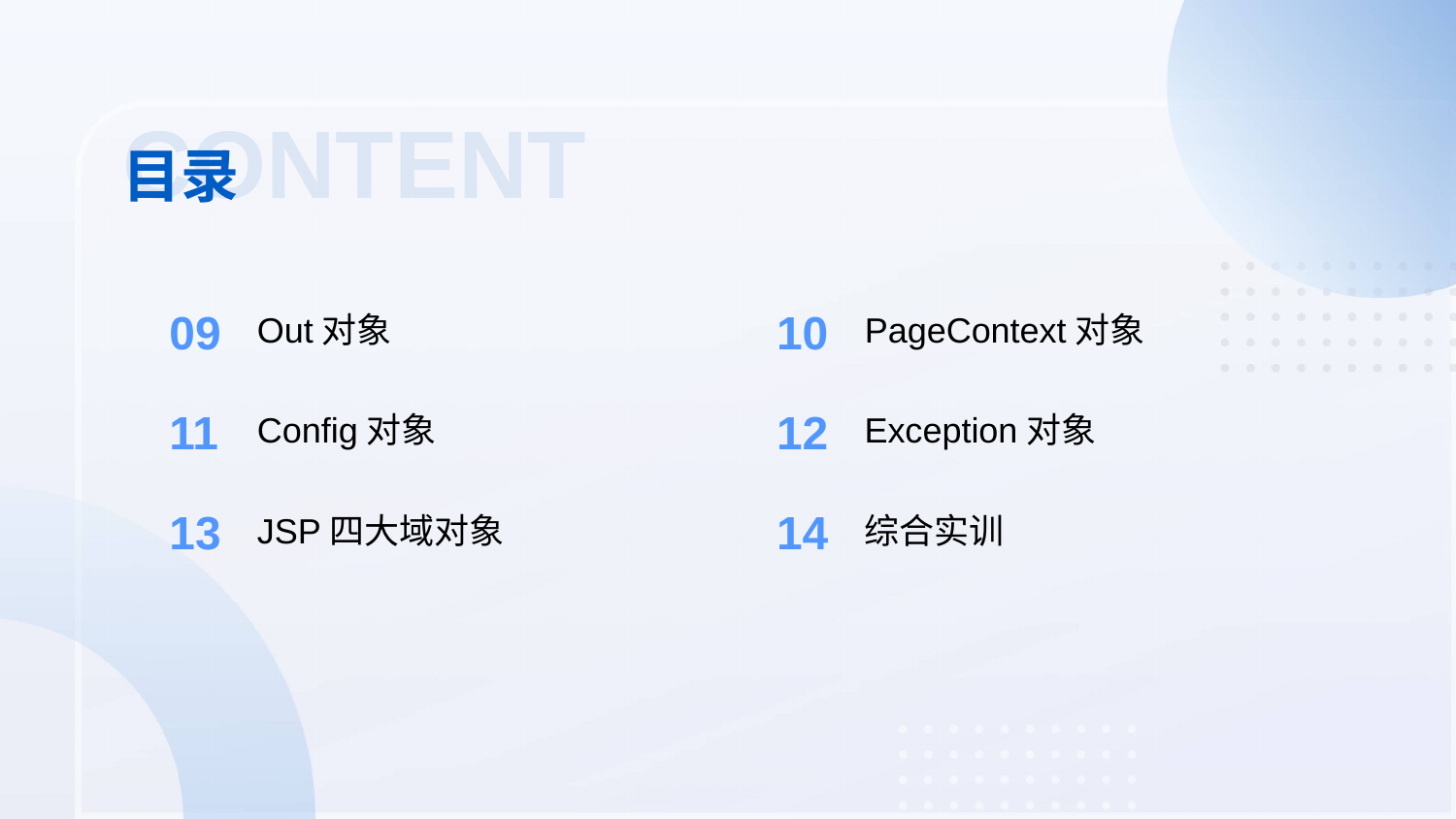

CONTENT
目录
09
10
Out对象
PageContext对象
11
12
Config对象
Exception对象
13
14
JSP四大域对象
综合实训